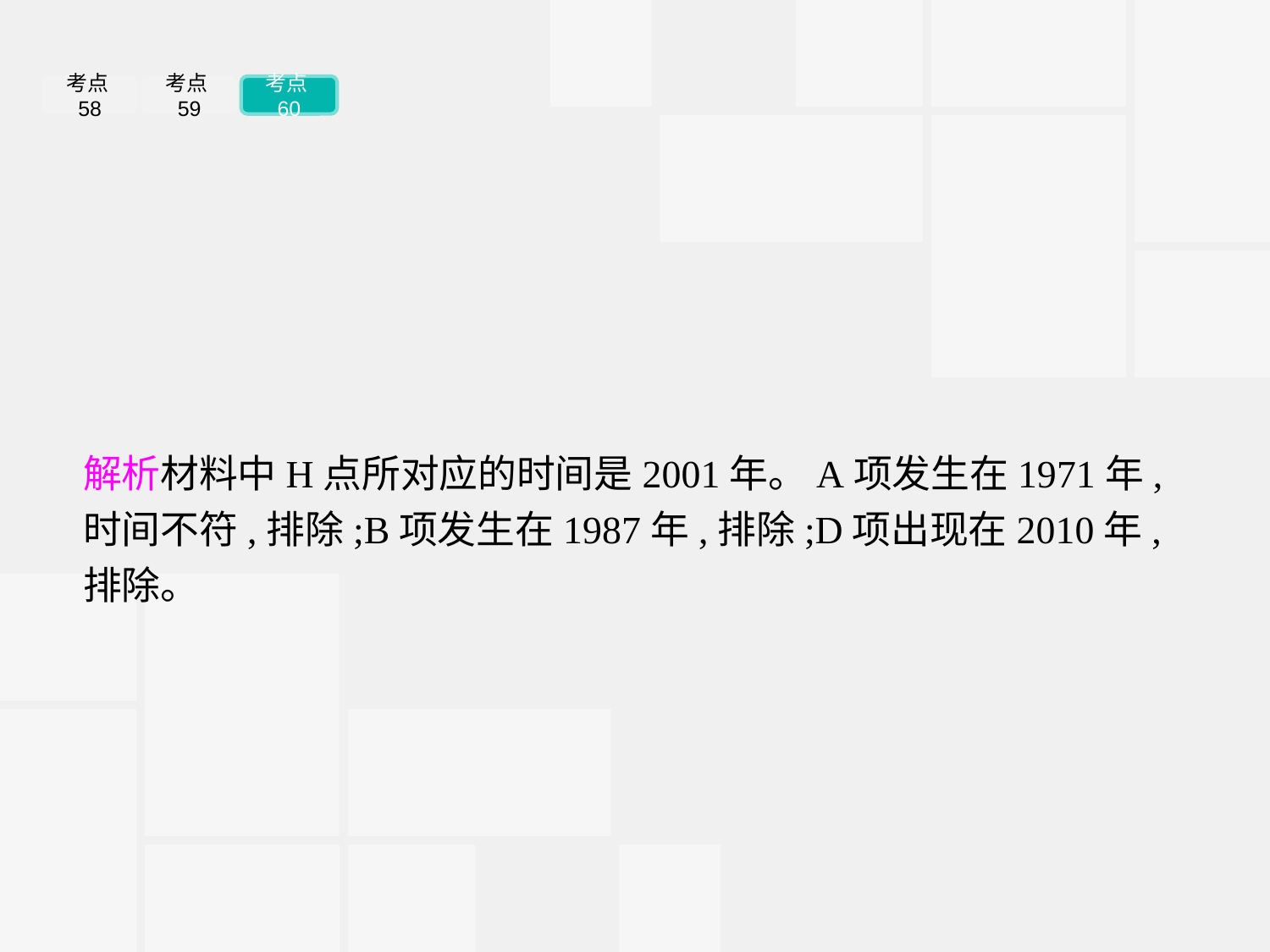

考点58
考点59
考点60
解析材料中H点所对应的时间是2001年。A项发生在1971年,时间不符,排除;B项发生在1987年,排除;D项出现在2010年,排除。